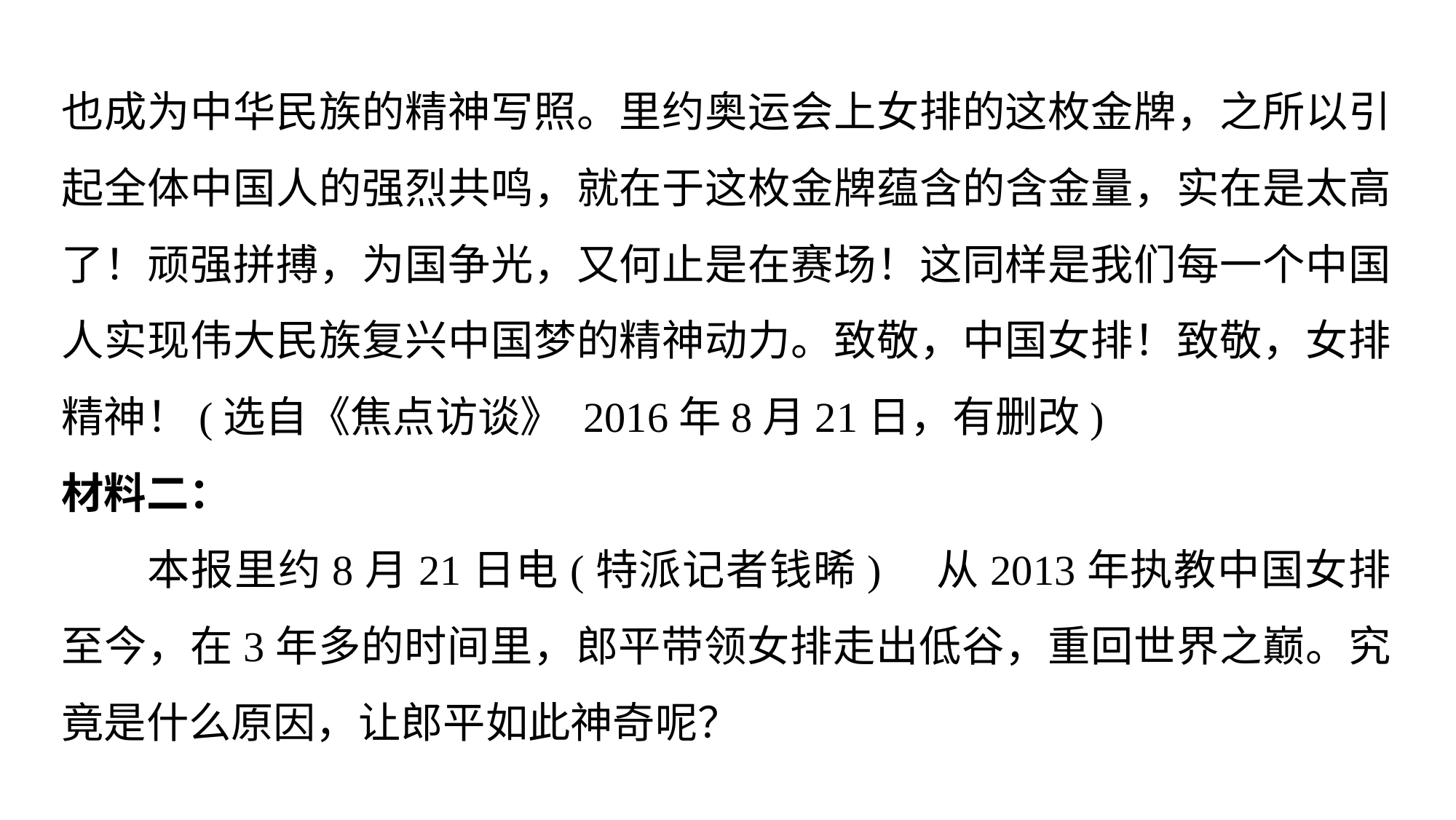

也成为中华民族的精神写照。里约奥运会上女排的这枚金牌，之所以引起全体中国人的强烈共鸣，就在于这枚金牌蕴含的含金量，实在是太高了！顽强拼搏，为国争光，又何止是在赛场！这同样是我们每一个中国人实现伟大民族复兴中国梦的精神动力。致敬，中国女排！致敬，女排精神！(选自《焦点访谈》 2016年8月21日，有删改)
材料二：
本报里约8月21日电(特派记者钱晞)　从2013年执教中国女排至今，在3年多的时间里，郎平带领女排走出低谷，重回世界之巅。究竟是什么原因，让郎平如此神奇呢？